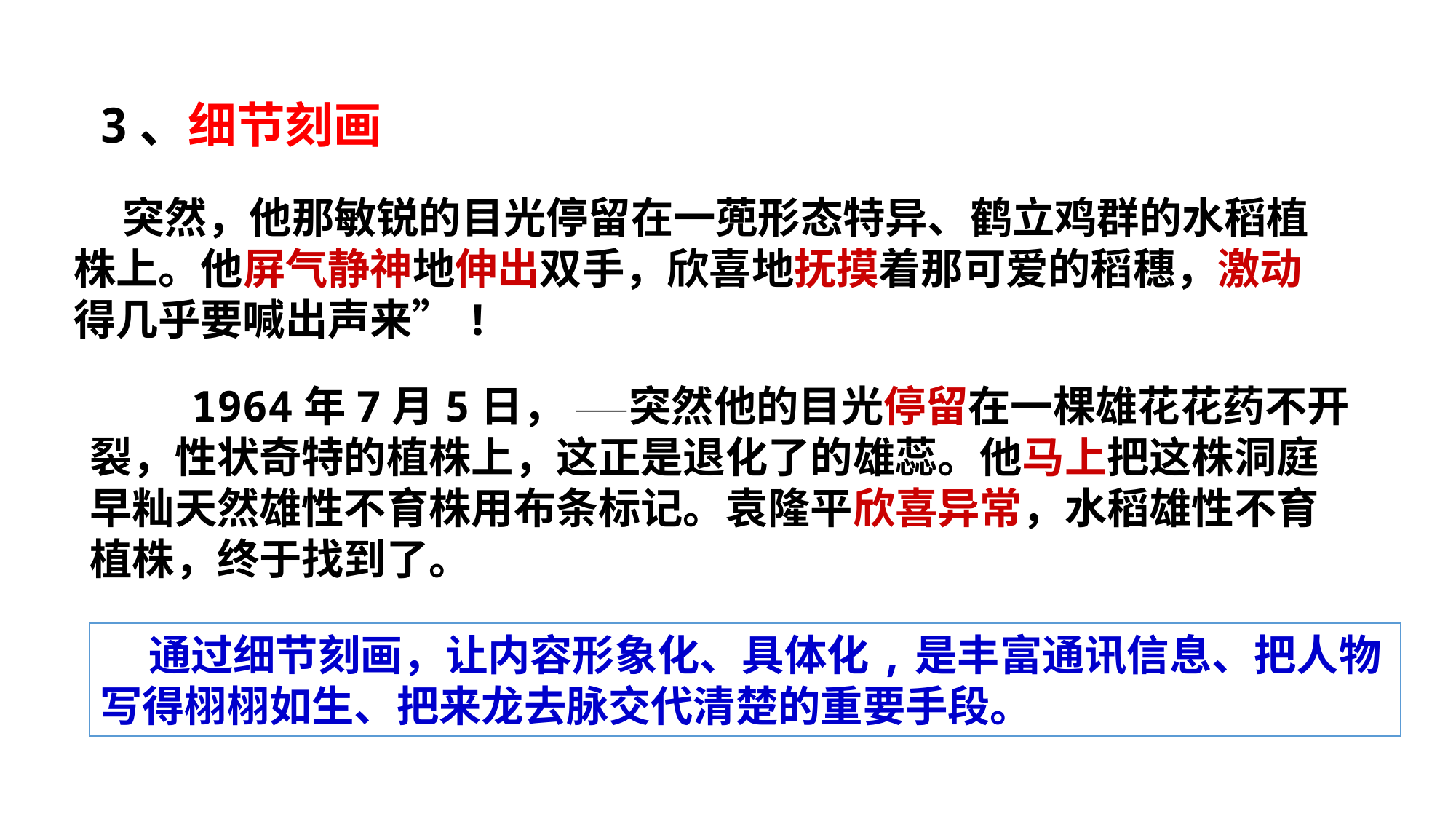

3、细节刻画
    突然，他那敏锐的目光停留在一蔸形态特异、鹤立鸡群的水稻植株上。他屏气静神地伸出双手，欣喜地抚摸着那可爱的稻穗，激动得几乎要喊出声来”!
    1964年7月5日， ——突然他的目光停留在一棵雄花花药不开裂，性状奇特的植株上，这正是退化了的雄蕊。他马上把这株洞庭早籼天然雄性不育株用布条标记。袁隆平欣喜异常，水稻雄性不育植株，终于找到了。
    通过细节刻画，让内容形象化、具体化,是丰富通讯信息、把人物写得栩栩如生、把来龙去脉交代清楚的重要手段。